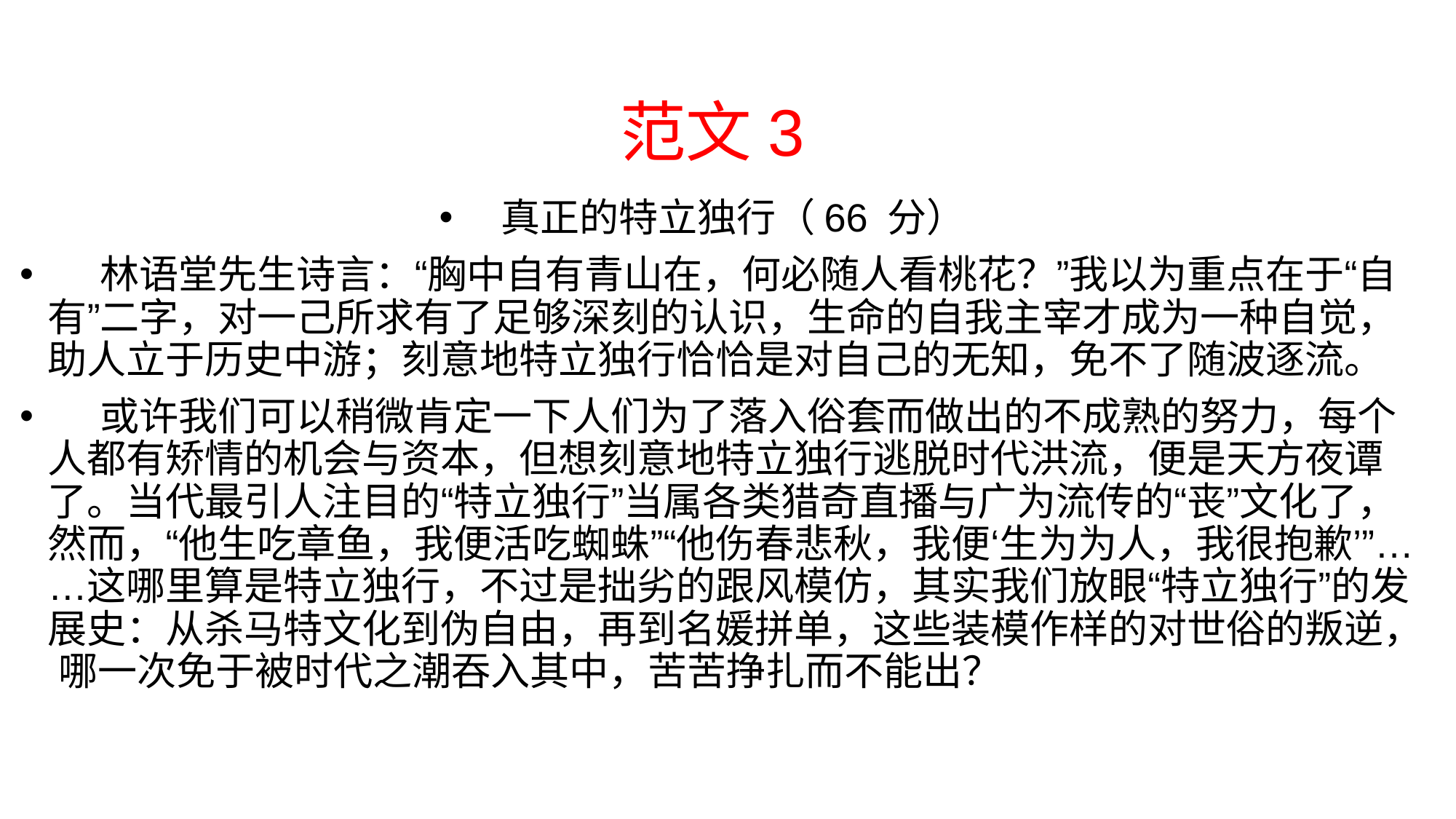

# 范文3
真正的特立独行（66 分）
    林语堂先生诗言：“胸中自有青山在，何必随人看桃花？”我以为重点在于“自有”二字，对一己所求有了足够深刻的认识，生命的自我主宰才成为一种自觉，助人立于历史中游；刻意地特立独行恰恰是对自己的无知，免不了随波逐流。
    或许我们可以稍微肯定一下人们为了落入俗套而做出的不成熟的努力，每个人都有矫情的机会与资本，但想刻意地特立独行逃脱时代洪流，便是天方夜谭了。当代最引人注目的“特立独行”当属各类猎奇直播与广为流传的“丧”文化了，然而，“他生吃章鱼，我便活吃蜘蛛”“他伤春悲秋，我便‘生为为人，我很抱歉’”……这哪里算是特立独行，不过是拙劣的跟风模仿，其实我们放眼“特立独行”的发展史：从杀马特文化到伪自由，再到名媛拼单，这些装模作样的对世俗的叛逆， 哪一次免于被时代之潮吞入其中，苦苦挣扎而不能出？